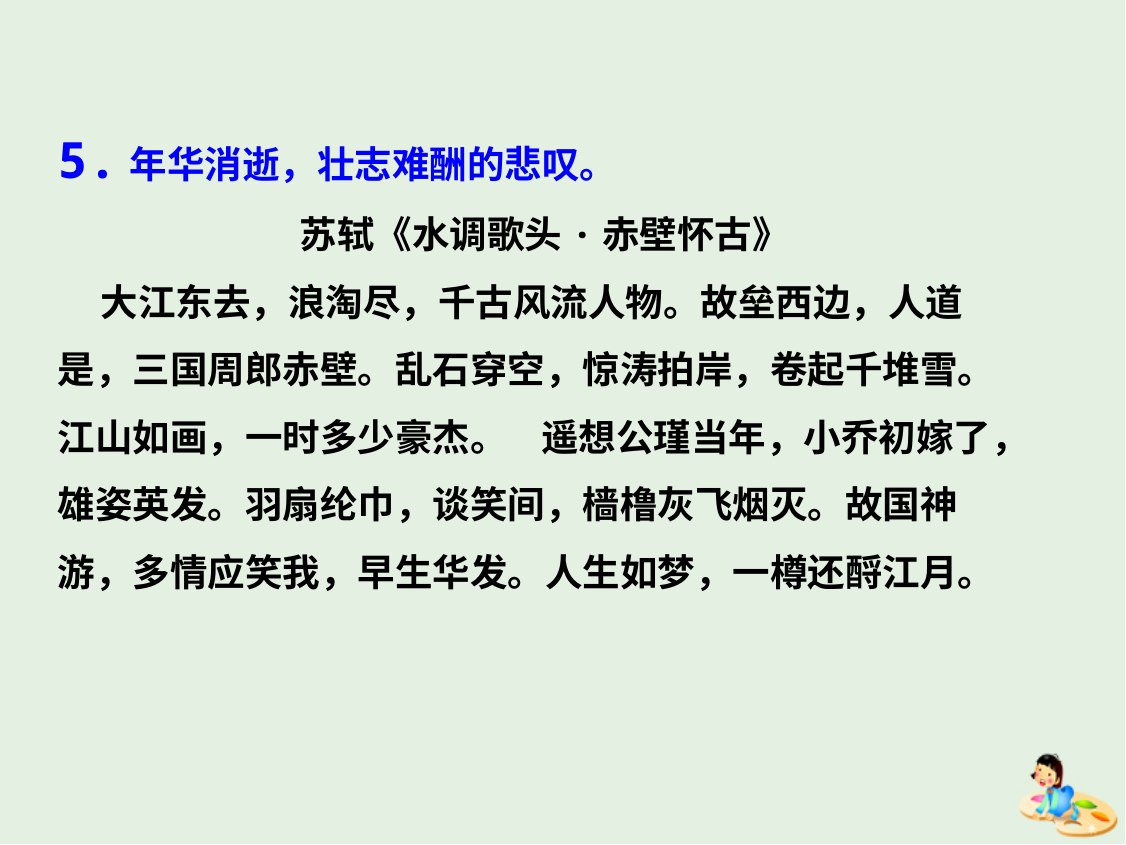

5.年华消逝，壮志难酬的悲叹。
苏轼《水调歌头·赤壁怀古》
    大江东去，浪淘尽，千古风流人物。故垒西边，人道是，三国周郎赤壁。乱石穿空，惊涛拍岸，卷起千堆雪。江山如画，一时多少豪杰。    遥想公瑾当年，小乔初嫁了，雄姿英发。羽扇纶巾，谈笑间，樯橹灰飞烟灭。故国神游，多情应笑我，早生华发。人生如梦，一樽还酹江月。